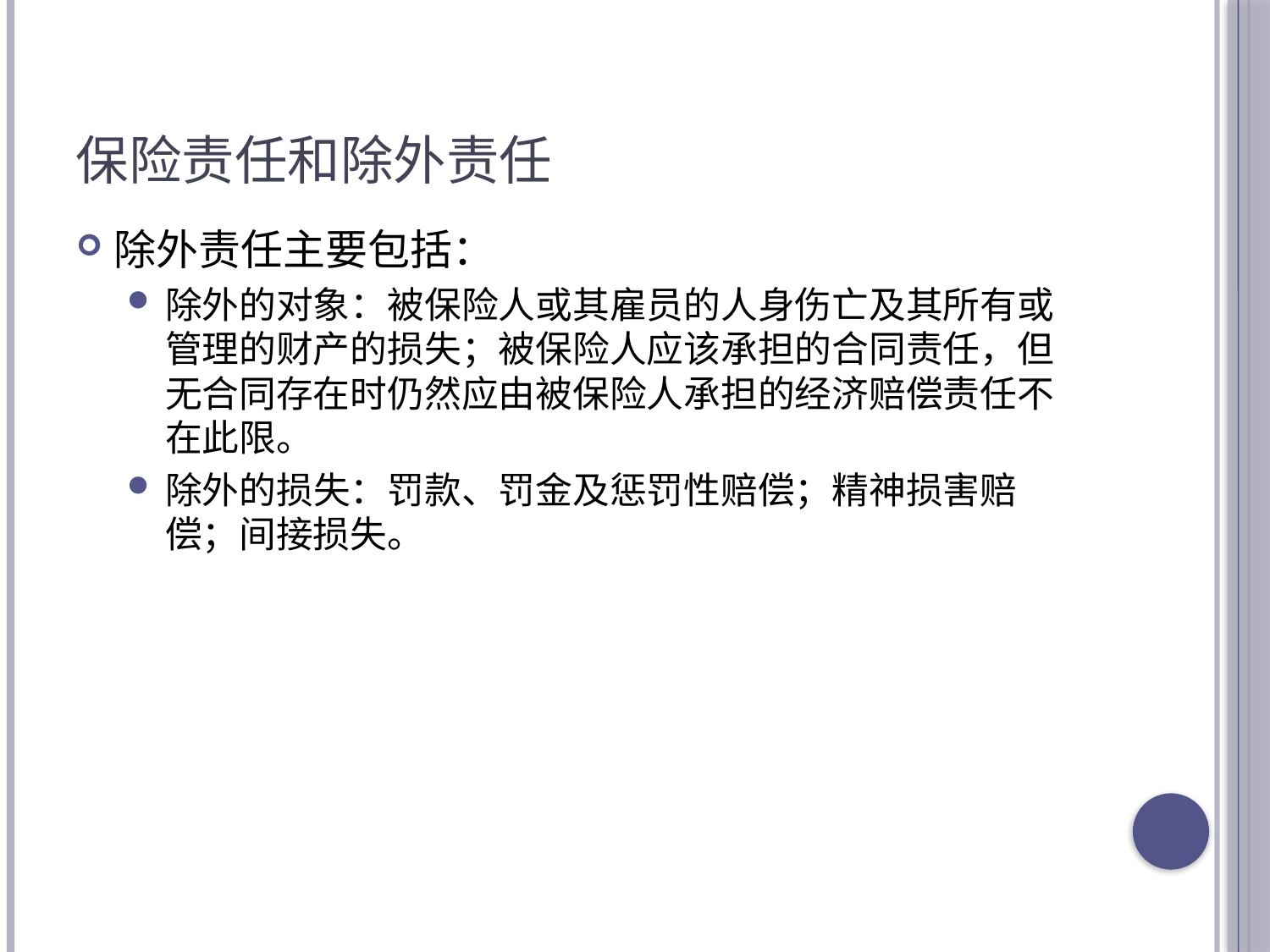

# 保险责任和除外责任
除外责任主要包括：
除外的对象：被保险人或其雇员的人身伤亡及其所有或管理的财产的损失；被保险人应该承担的合同责任，但无合同存在时仍然应由被保险人承担的经济赔偿责任不在此限。
除外的损失：罚款、罚金及惩罚性赔偿；精神损害赔偿；间接损失。